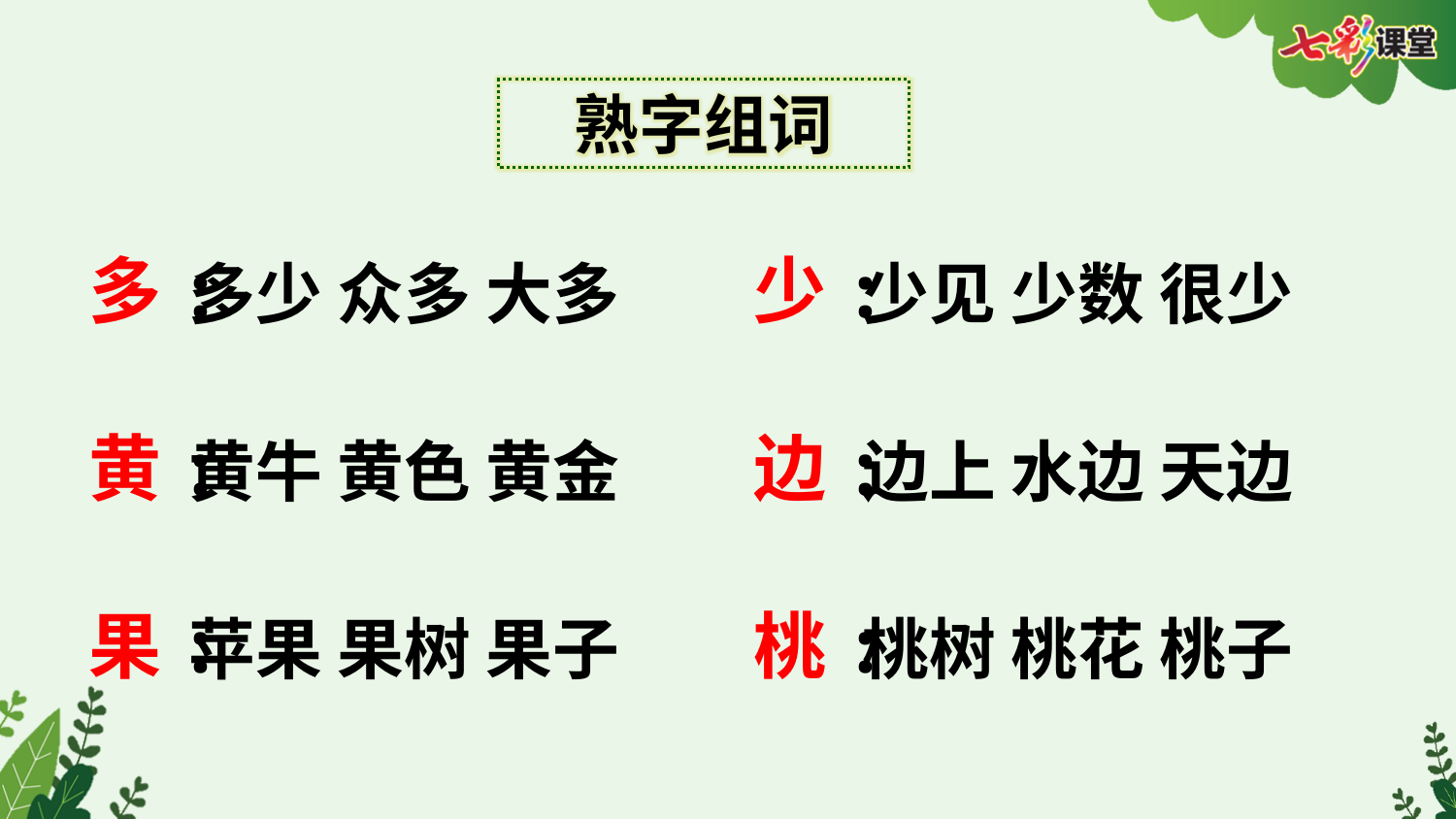

熟字组词
多:
少:
多少 众多 大多
少见 少数 很少
黄:
边:
黄牛 黄色 黄金
边上 水边 天边
果:
桃:
苹果 果树 果子
桃树 桃花 桃子